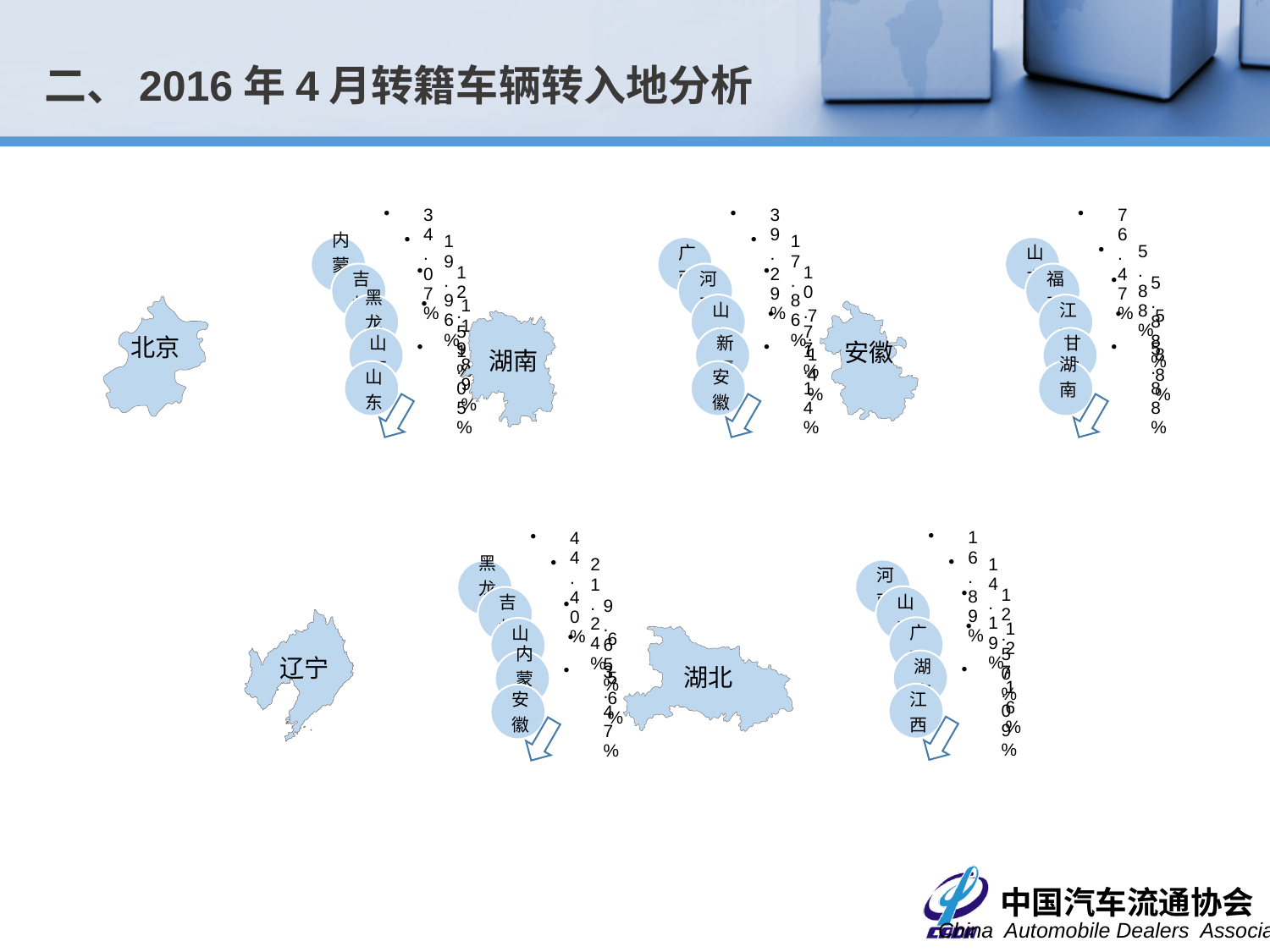

二、2016年4月转籍车辆转入地分析

安徽
湖南

北京

安徽

湖南
湖南
安徽

湖北
辽宁